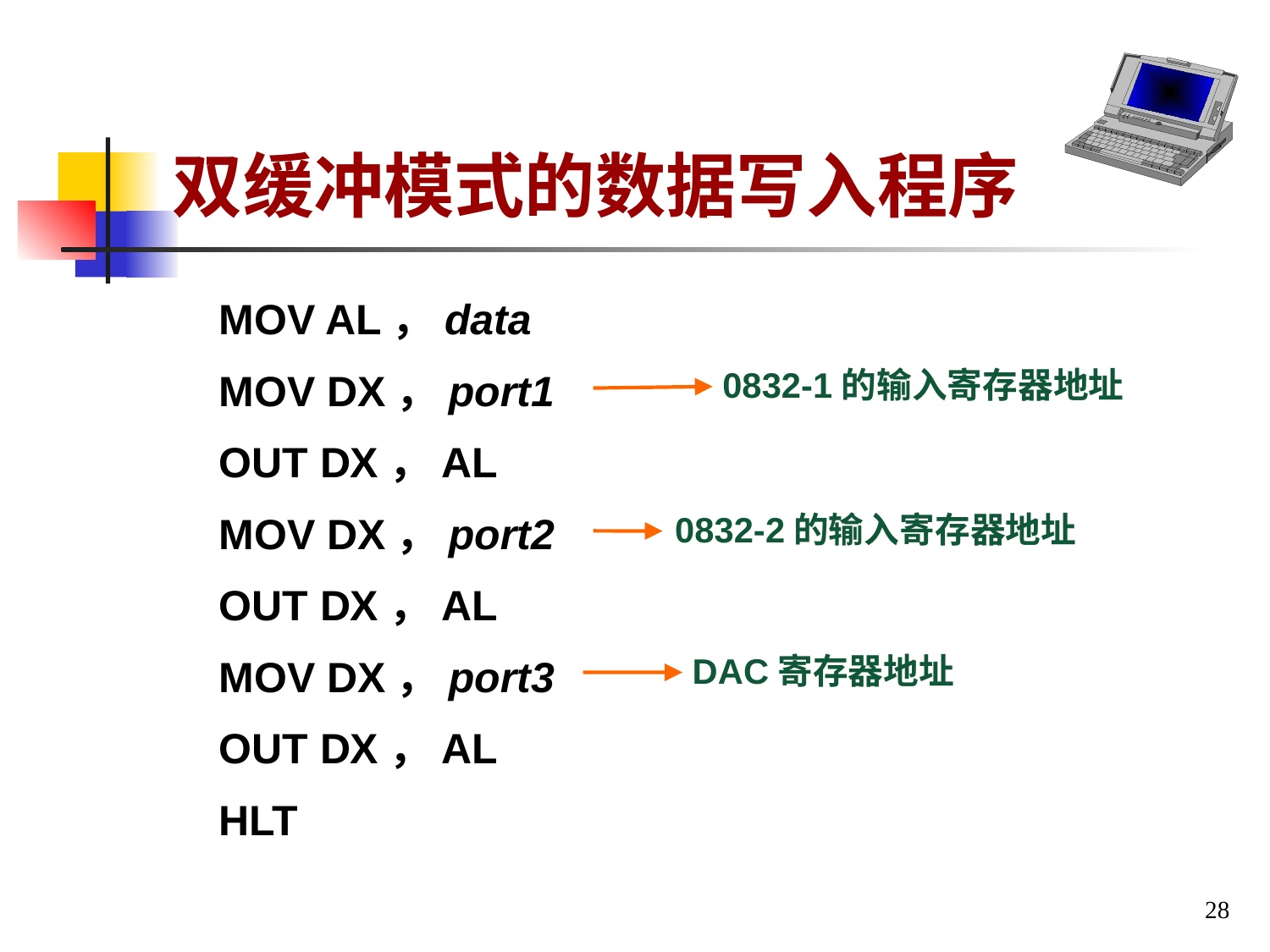

# 双缓冲模式的数据写入程序
MOV AL，data
MOV DX，port1
OUT DX，AL
MOV DX，port2
OUT DX，AL
MOV DX，port3
OUT DX，AL
HLT
0832-1的输入寄存器地址

0832-2的输入寄存器地址

DAC寄存器地址

28